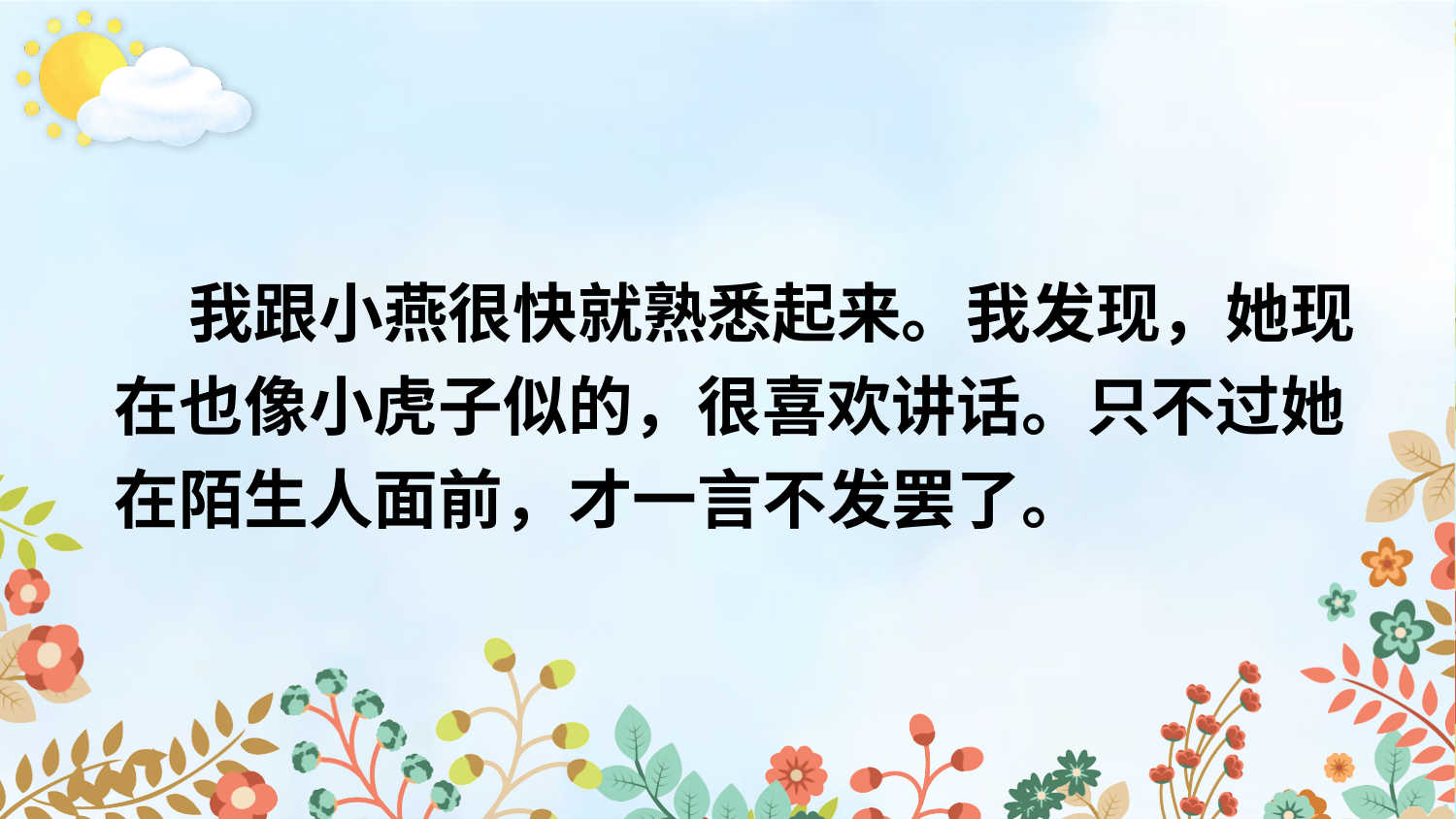

我跟小燕很快就熟悉起来。我发现，她现在也像小虎子似的，很喜欢讲话。只不过她在陌生人面前，才一言不发罢了。